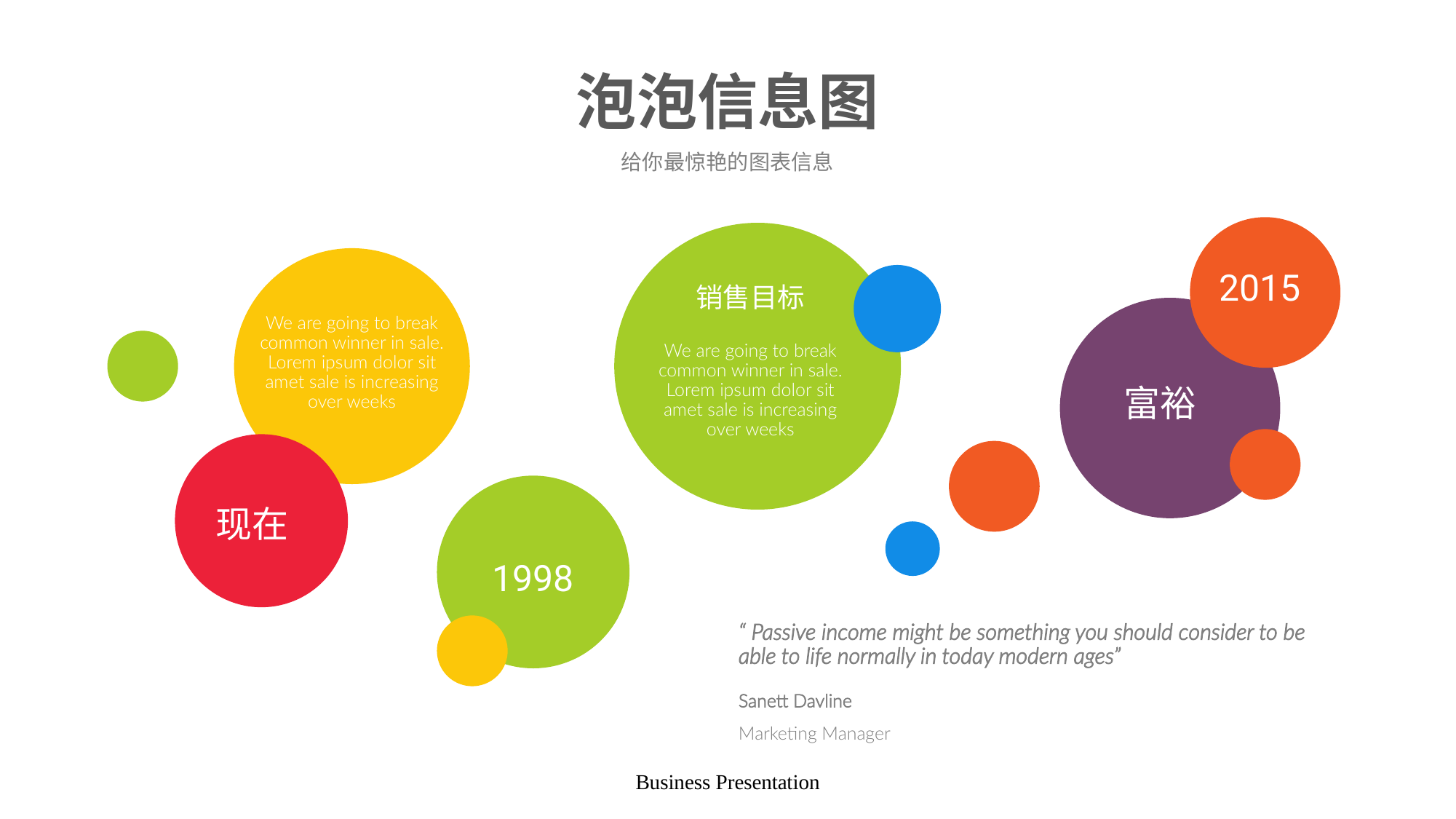

# 泡泡信息图
给你最惊艳的图表信息

2015

销售目标

We are going to break common winner in sale. Lorem ipsum dolor sit amet sale is increasing over weeks

We are going to break common winner in sale. Lorem ipsum dolor sit amet sale is increasing over weeks
富裕

现在

1998
“ Passive income might be something you should consider to be able to life normally in today modern ages”

Sanett Davline
Marketing Manager
Business Presentation
61